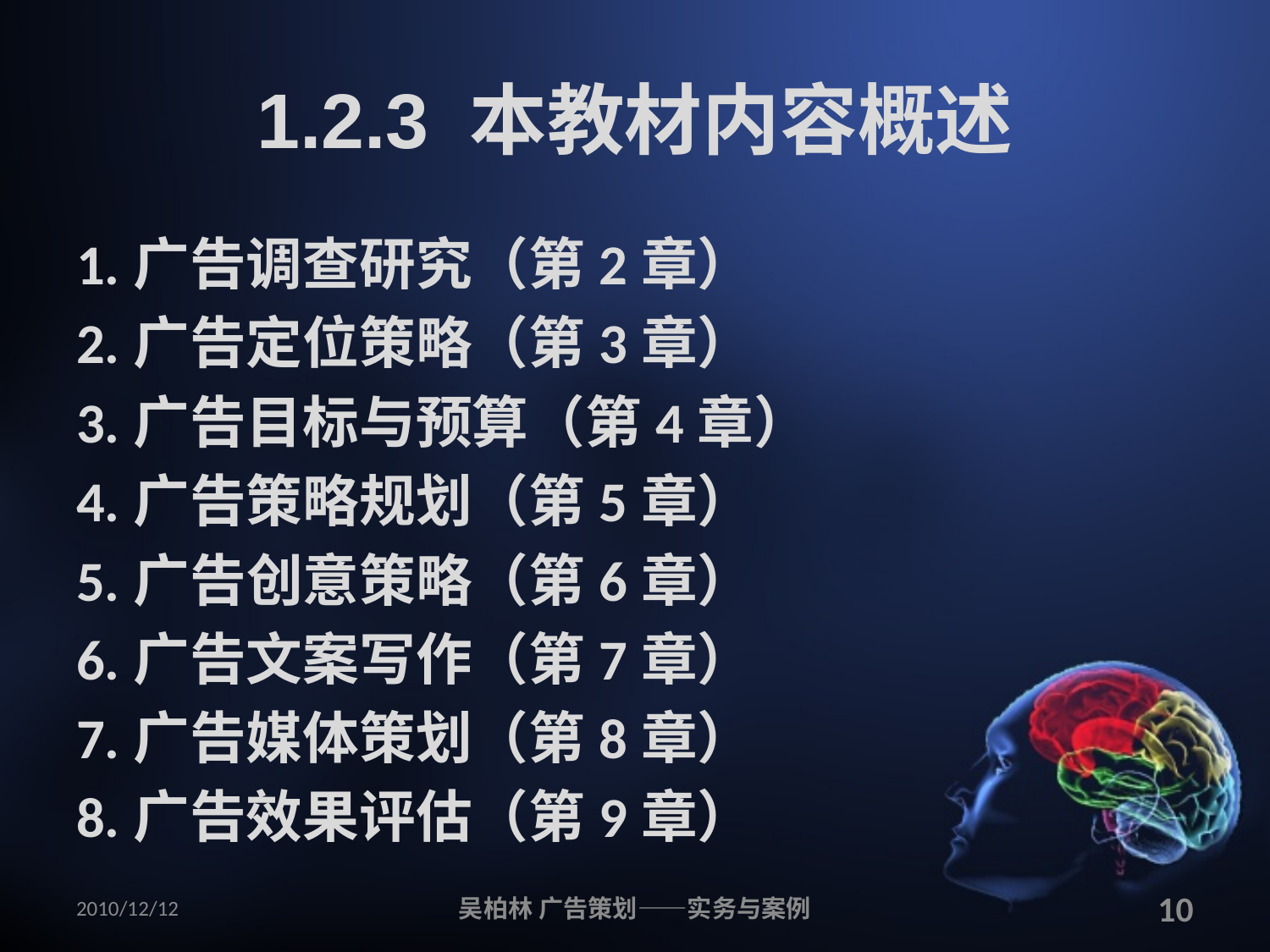

# 1.2.3 本教材内容概述
1.广告调查研究（第2章）
2.广告定位策略（第3章）
3.广告目标与预算（第4章）
4.广告策略规划（第5章）
5.广告创意策略（第6章）
6.广告文案写作（第7章）
7.广告媒体策划（第8章）
8.广告效果评估（第9章）
2010/12/12
吴柏林 广告策划——实务与案例
10